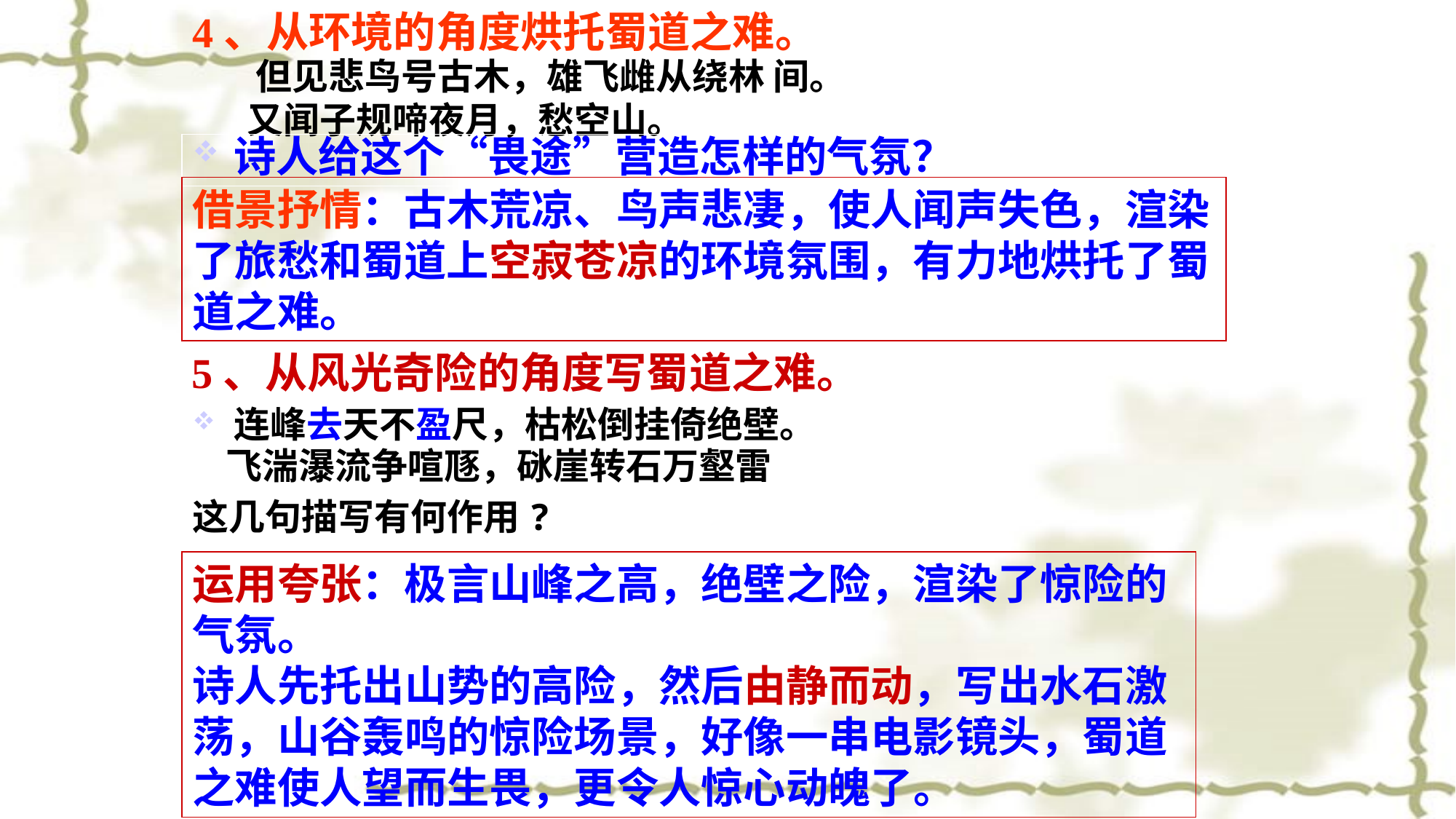

4、从环境的角度烘托蜀道之难。
   但见悲鸟号古木，雄飞雌从绕林 间。
   又闻子规啼夜月，愁空山。
诗人给这个“畏途”营造怎样的气氛？

借景抒情：古木荒凉、鸟声悲凄，使人闻声失色，渲染了旅愁和蜀道上空寂苍凉的环境氛围，有力地烘托了蜀道之难。
5、从风光奇险的角度写蜀道之难。
连峰去天不盈尺，枯松倒挂倚绝壁。
   飞湍瀑流争喧豗，砯崖转石万壑雷
这几句描写有何作用?
运用夸张：极言山峰之高，绝壁之险，渲染了惊险的气氛。
诗人先托出山势的高险，然后由静而动，写出水石激荡，山谷轰鸣的惊险场景，好像一串电影镜头，蜀道之难使人望而生畏，更令人惊心动魄了。